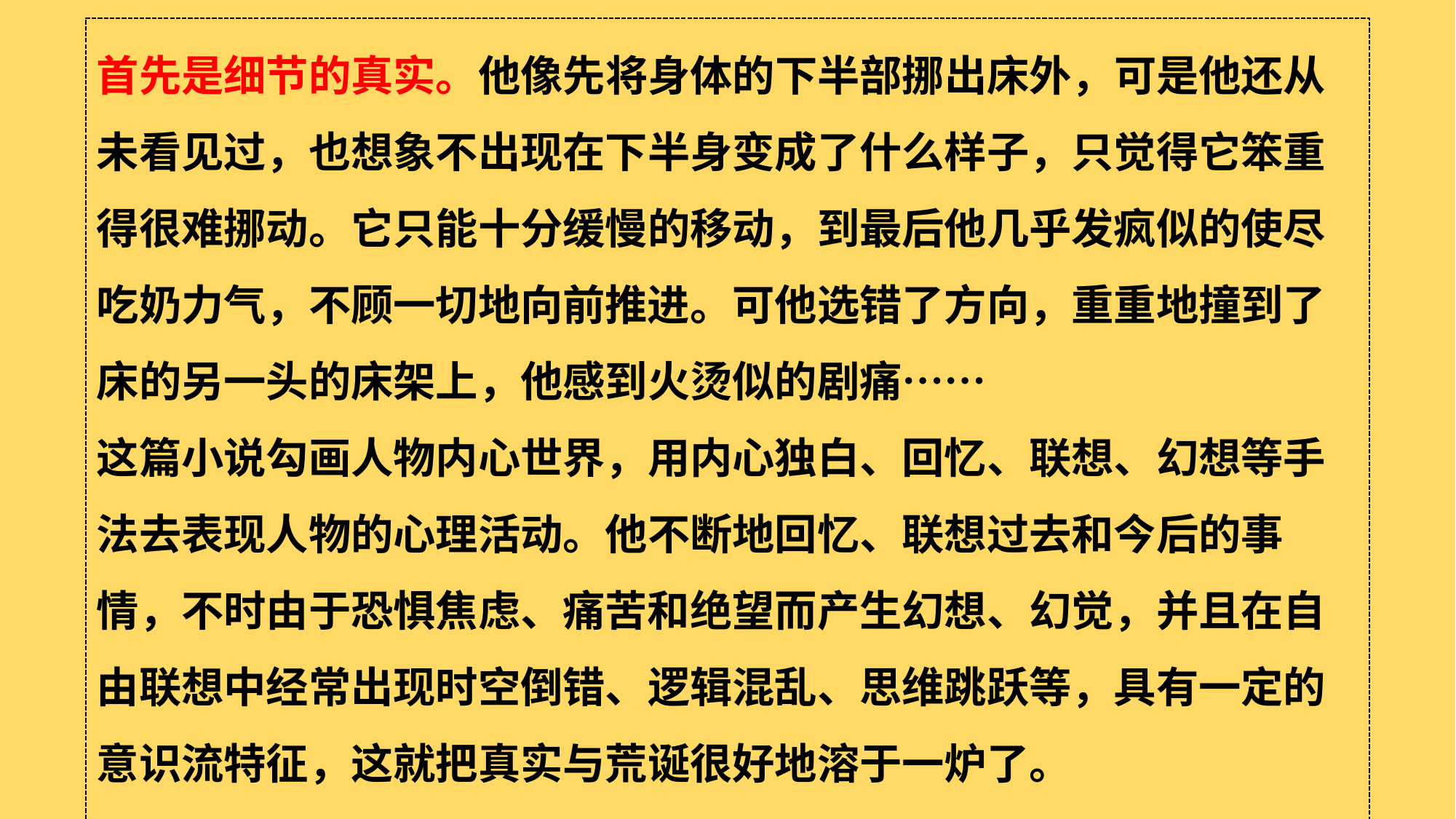

首先是细节的真实。他像先将身体的下半部挪出床外，可是他还从未看见过，也想象不出现在下半身变成了什么样子，只觉得它笨重得很难挪动。它只能十分缓慢的移动，到最后他几乎发疯似的使尽吃奶力气，不顾一切地向前推进。可他选错了方向，重重地撞到了床的另一头的床架上，他感到火烫似的剧痛……
这篇小说勾画人物内心世界，用内心独白、回忆、联想、幻想等手法去表现人物的心理活动。他不断地回忆、联想过去和今后的事情，不时由于恐惧焦虑、痛苦和绝望而产生幻想、幻觉，并且在自由联想中经常出现时空倒错、逻辑混乱、思维跳跃等，具有一定的意识流特征，这就把真实与荒诞很好地溶于一炉了。